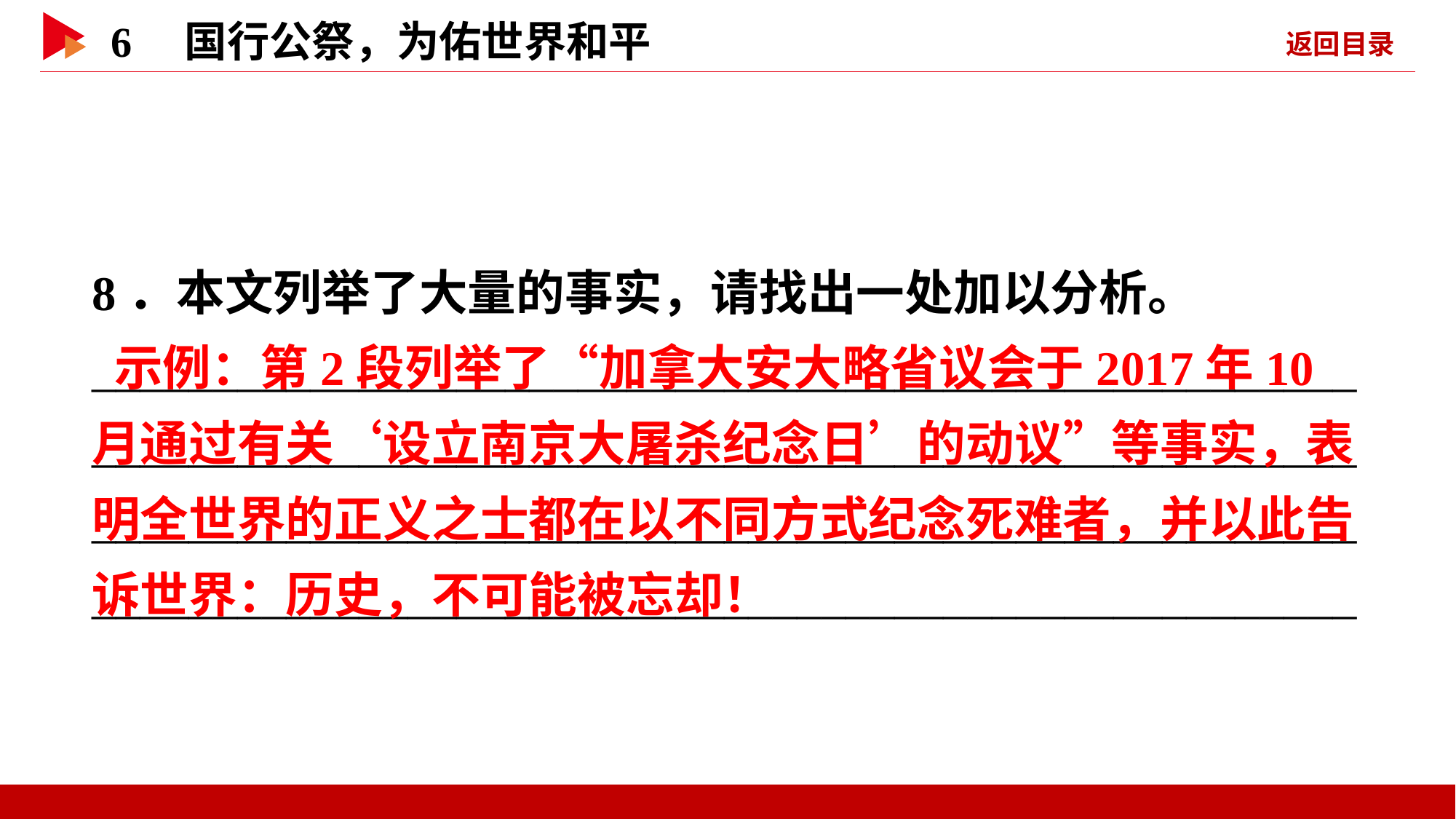

8．本文列举了大量的事实，请找出一处加以分析。
________________________________________________________________________________________________________________________________________________________________________________________________________________
 示例：第2段列举了“加拿大安大略省议会于2017年10月通过有关‘设立南京大屠杀纪念日’的动议”等事实，表明全世界的正义之士都在以不同方式纪念死难者，并以此告诉世界：历史，不可能被忘却！